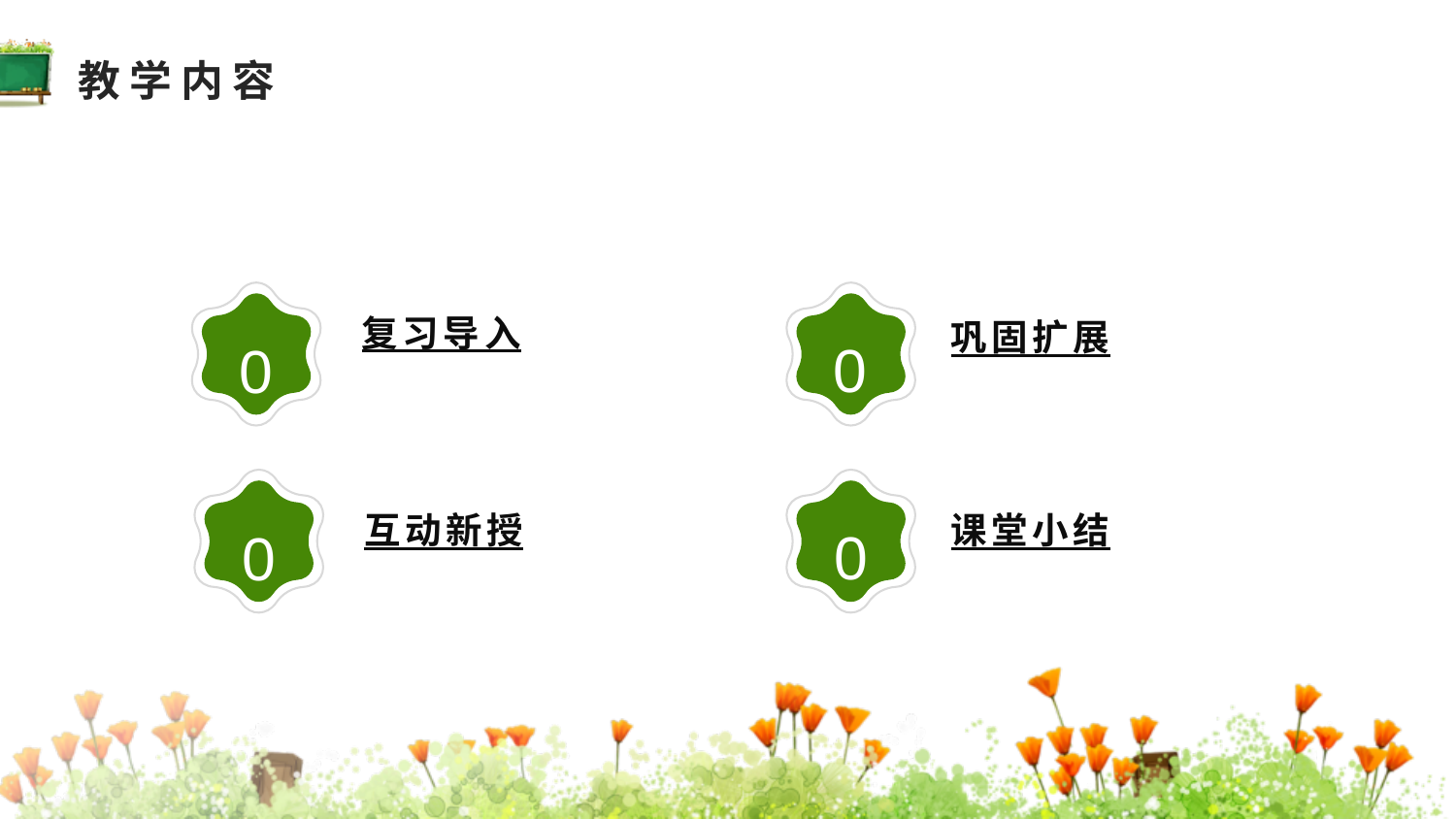

教学内容

01

03

复习导入
巩固扩展

02

04
互动新授
课堂小结